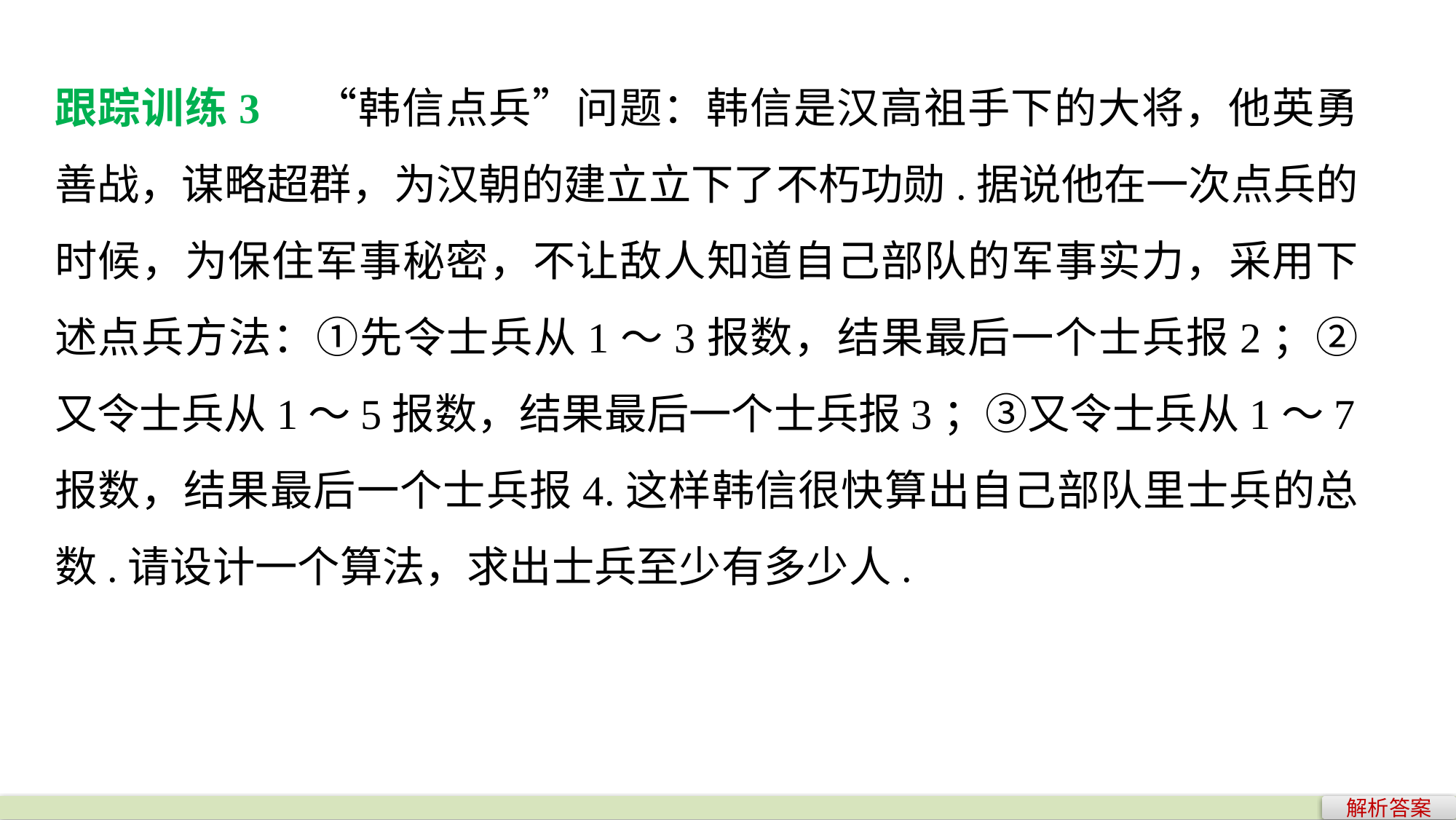

跟踪训练3　“韩信点兵”问题：韩信是汉高祖手下的大将，他英勇善战，谋略超群，为汉朝的建立立下了不朽功勋.据说他在一次点兵的时候，为保住军事秘密，不让敌人知道自己部队的军事实力，采用下述点兵方法：①先令士兵从1～3报数，结果最后一个士兵报2；②又令士兵从1～5报数，结果最后一个士兵报3；③又令士兵从1～7报数，结果最后一个士兵报4.这样韩信很快算出自己部队里士兵的总数.请设计一个算法，求出士兵至少有多少人.
解析答案